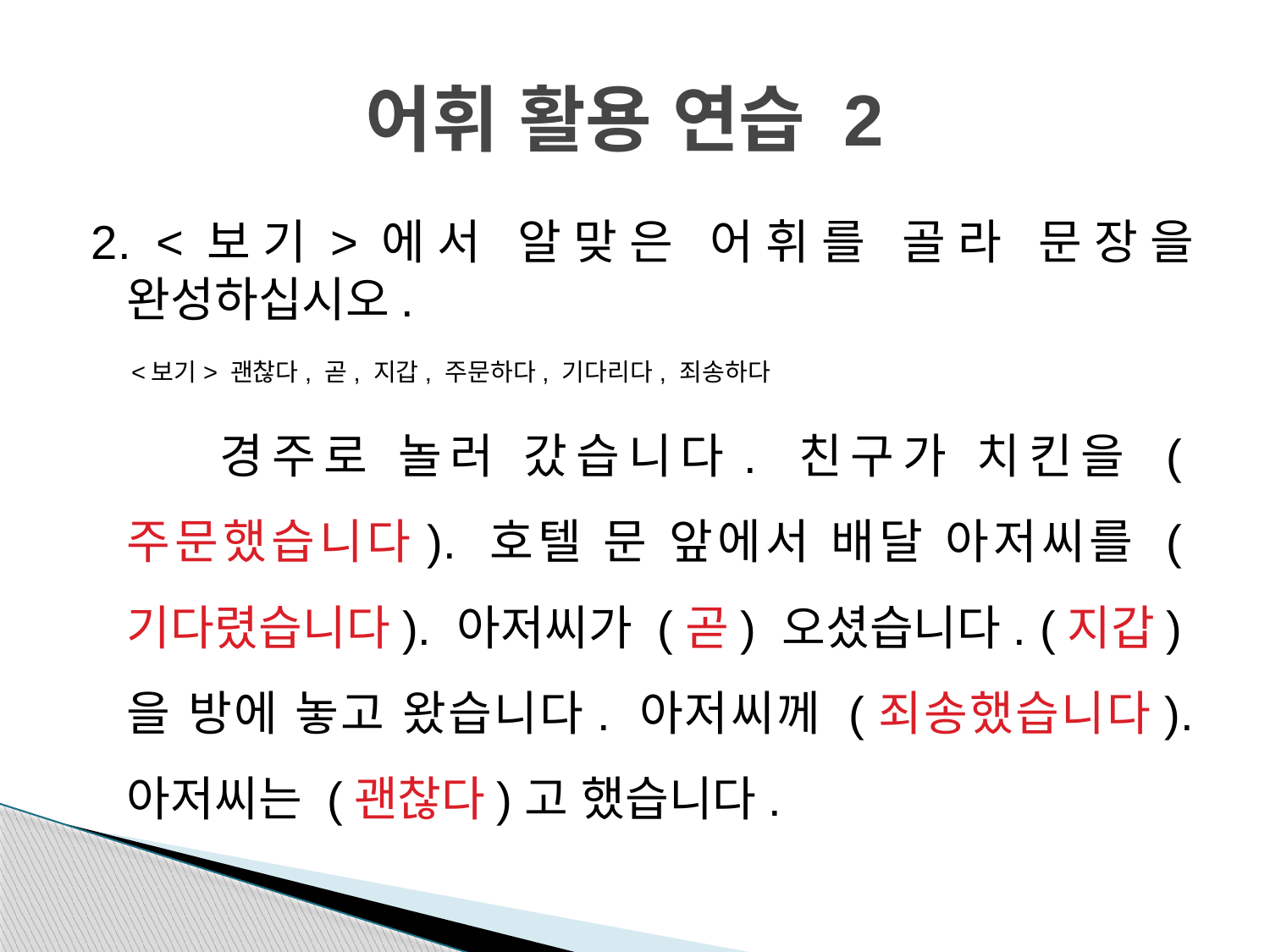

# 어휘 활용 연습 2
2. <보기>에서 알맞은 어휘를 골라 문장을 완성하십시오.
   <보기> 괜찮다, 곧, 지갑, 주문하다, 기다리다, 죄송하다
     경주로 놀러 갔습니다. 친구가 치킨을 (주문했습니다). 호텔 문 앞에서 배달 아저씨를 (기다렸습니다). 아저씨가 (곧) 오셨습니다. (지갑)을 방에 놓고 왔습니다. 아저씨께 (죄송했습니다). 아저씨는 (괜찮다)고 했습니다.